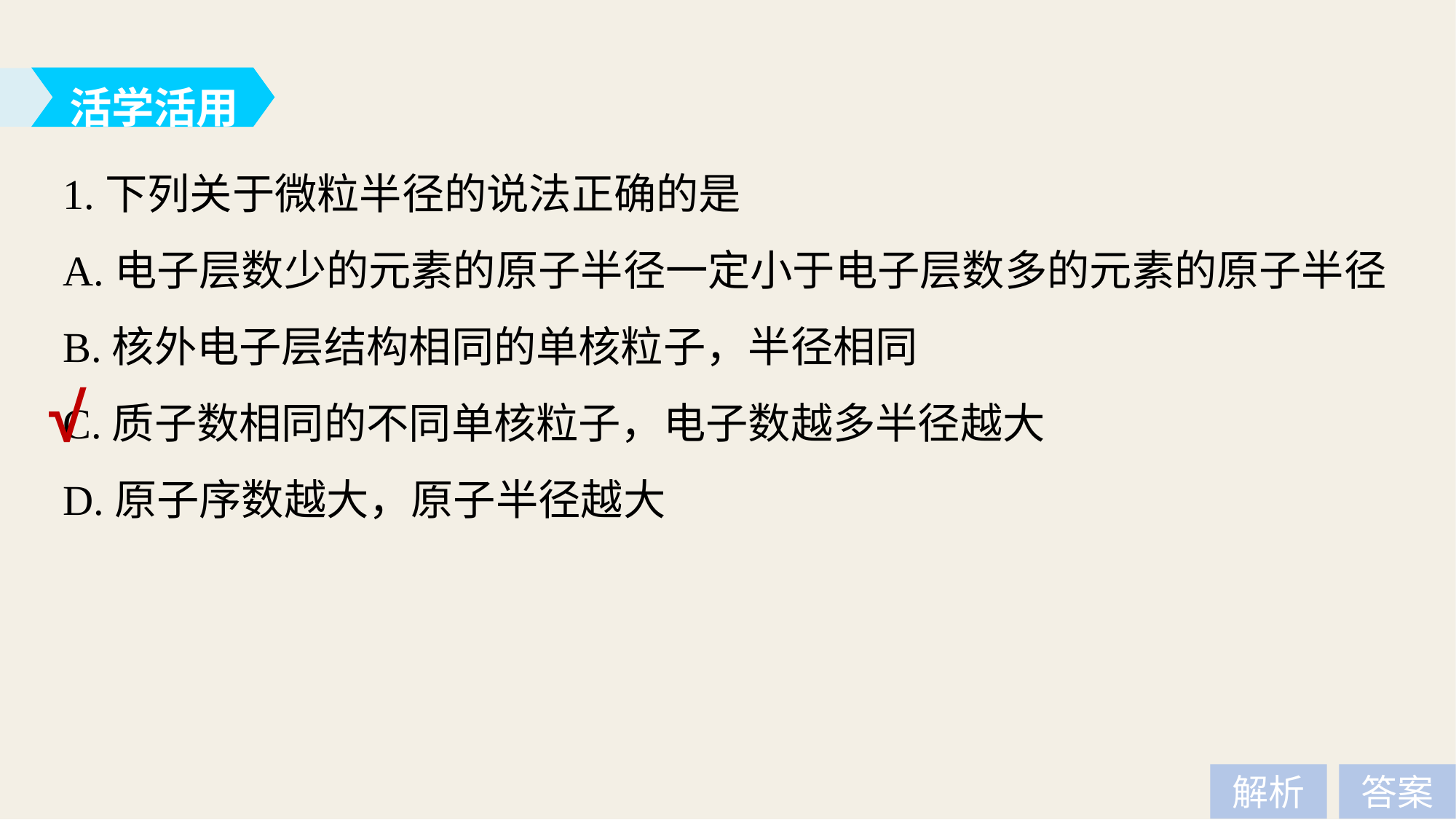

活学活用

1.下列关于微粒半径的说法正确的是
A.电子层数少的元素的原子半径一定小于电子层数多的元素的原子半径
B.核外电子层结构相同的单核粒子，半径相同
C.质子数相同的不同单核粒子，电子数越多半径越大
D.原子序数越大，原子半径越大
√
解析
答案